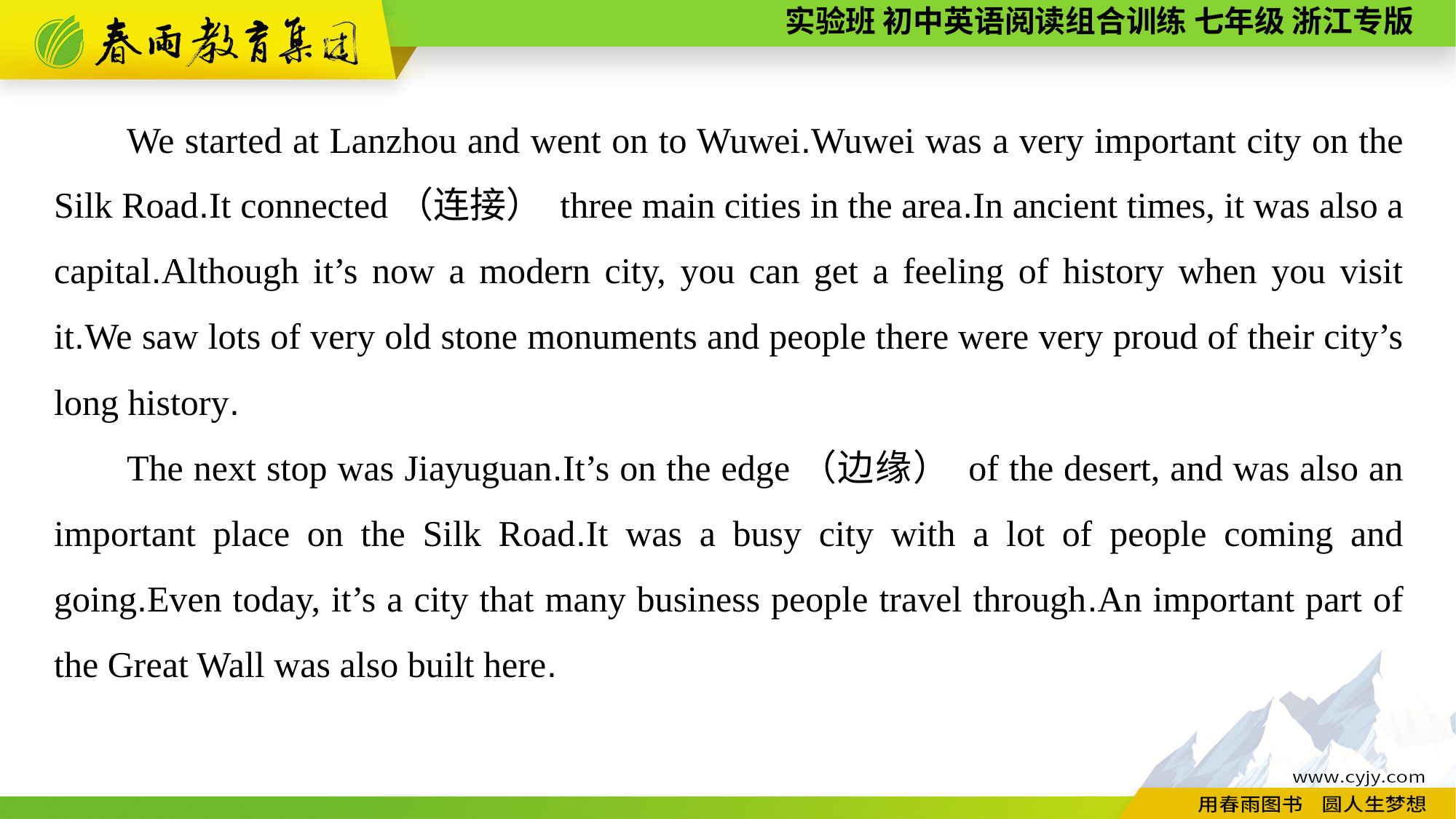

We started at Lanzhou and went on to Wuwei.Wuwei was a very important city on the Silk Road.It connected（连接） three main cities in the area.In ancient times, it was also a capital.Although it’s now a modern city, you can get a feeling of history when you visit it.We saw lots of very old stone monuments and people there were very proud of their city’s long history.
The next stop was Jiayuguan.It’s on the edge（边缘） of the desert, and was also an important place on the Silk Road.It was a busy city with a lot of people coming and going.Even today, it’s a city that many business people travel through.An important part of the Great Wall was also built here.